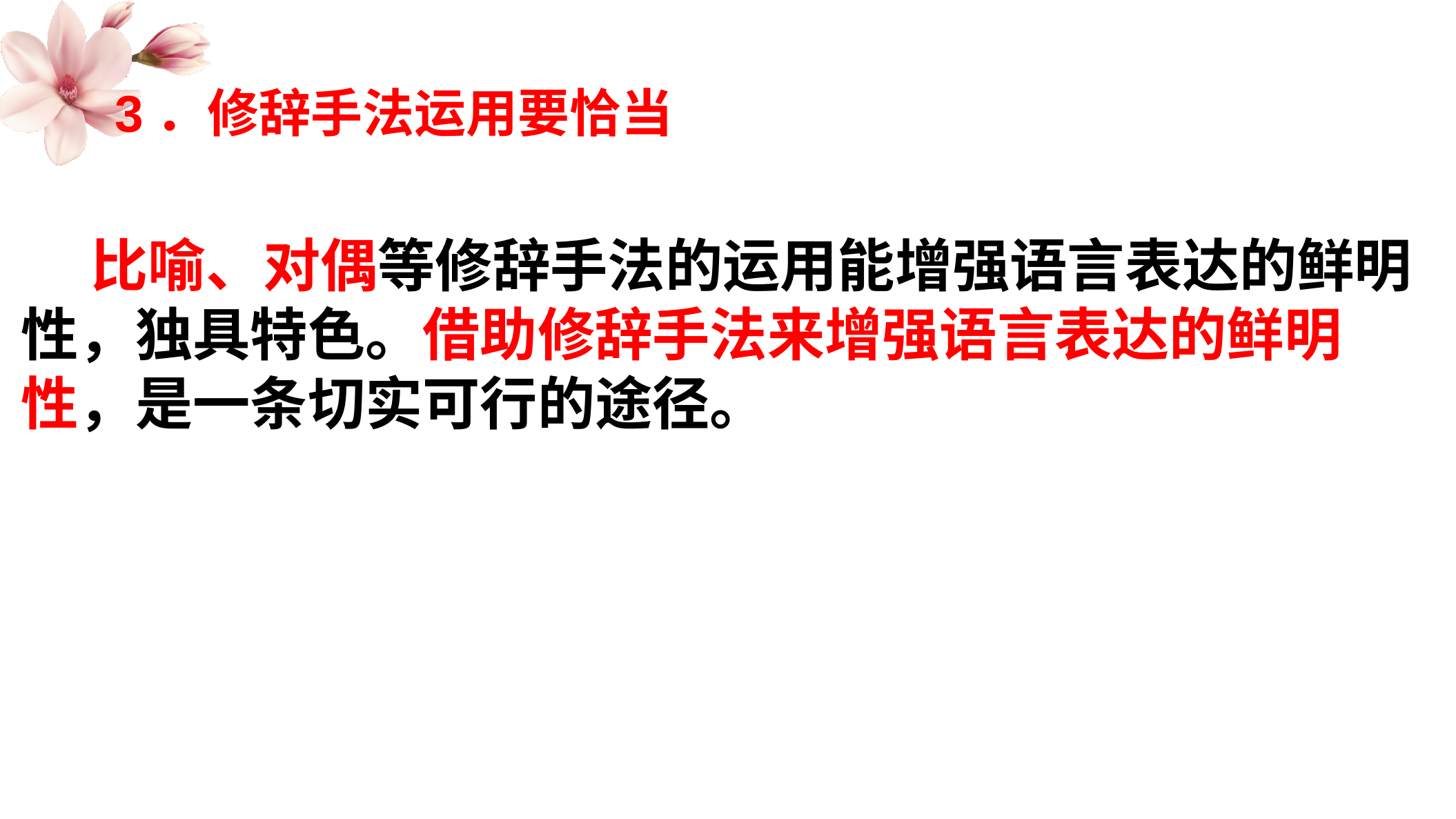

3．修辞手法运用要恰当

  比喻、对偶等修辞手法的运用能增强语言表达的鲜明性，独具特色。借助修辞手法来增强语言表达的鲜明性，是一条切实可行的途径。